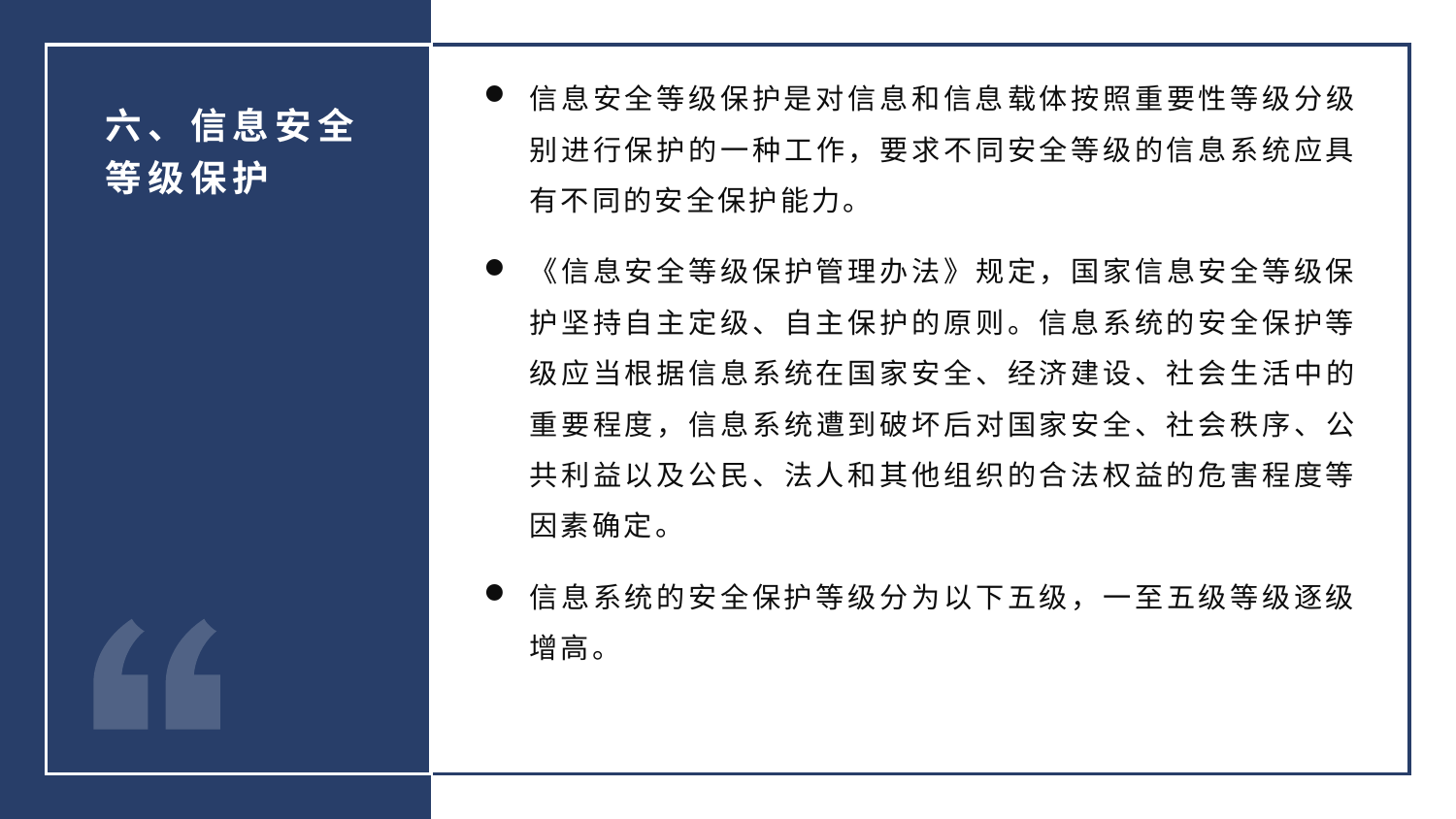

信息安全等级保护是对信息和信息载体按照重要性等级分级别进行保护的一种工作，要求不同安全等级的信息系统应具有不同的安全保护能力。
《信息安全等级保护管理办法》规定，国家信息安全等级保护坚持自主定级、自主保护的原则。信息系统的安全保护等级应当根据信息系统在国家安全、经济建设、社会生活中的重要程度，信息系统遭到破坏后对国家安全、社会秩序、公共利益以及公民、法人和其他组织的合法权益的危害程度等因素确定。
信息系统的安全保护等级分为以下五级，一至五级等级逐级增高。
六、信息安全等级保护